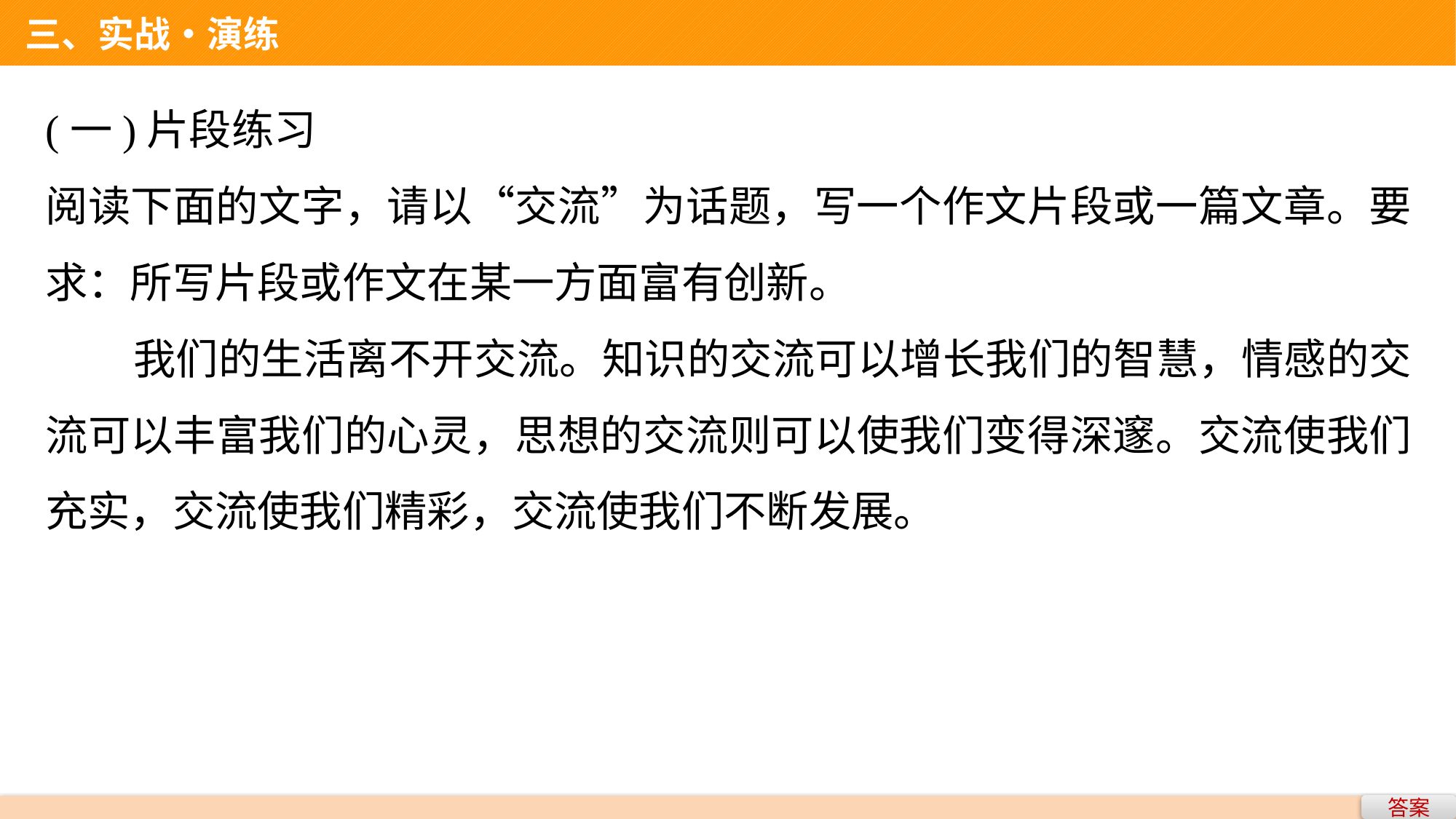

三、实战•演练
(一)片段练习
阅读下面的文字，请以“交流”为话题，写一个作文片段或一篇文章。要求：所写片段或作文在某一方面富有创新。
        我们的生活离不开交流。知识的交流可以增长我们的智慧，情感的交流可以丰富我们的心灵，思想的交流则可以使我们变得深邃。交流使我们充实，交流使我们精彩，交流使我们不断发展。
答案